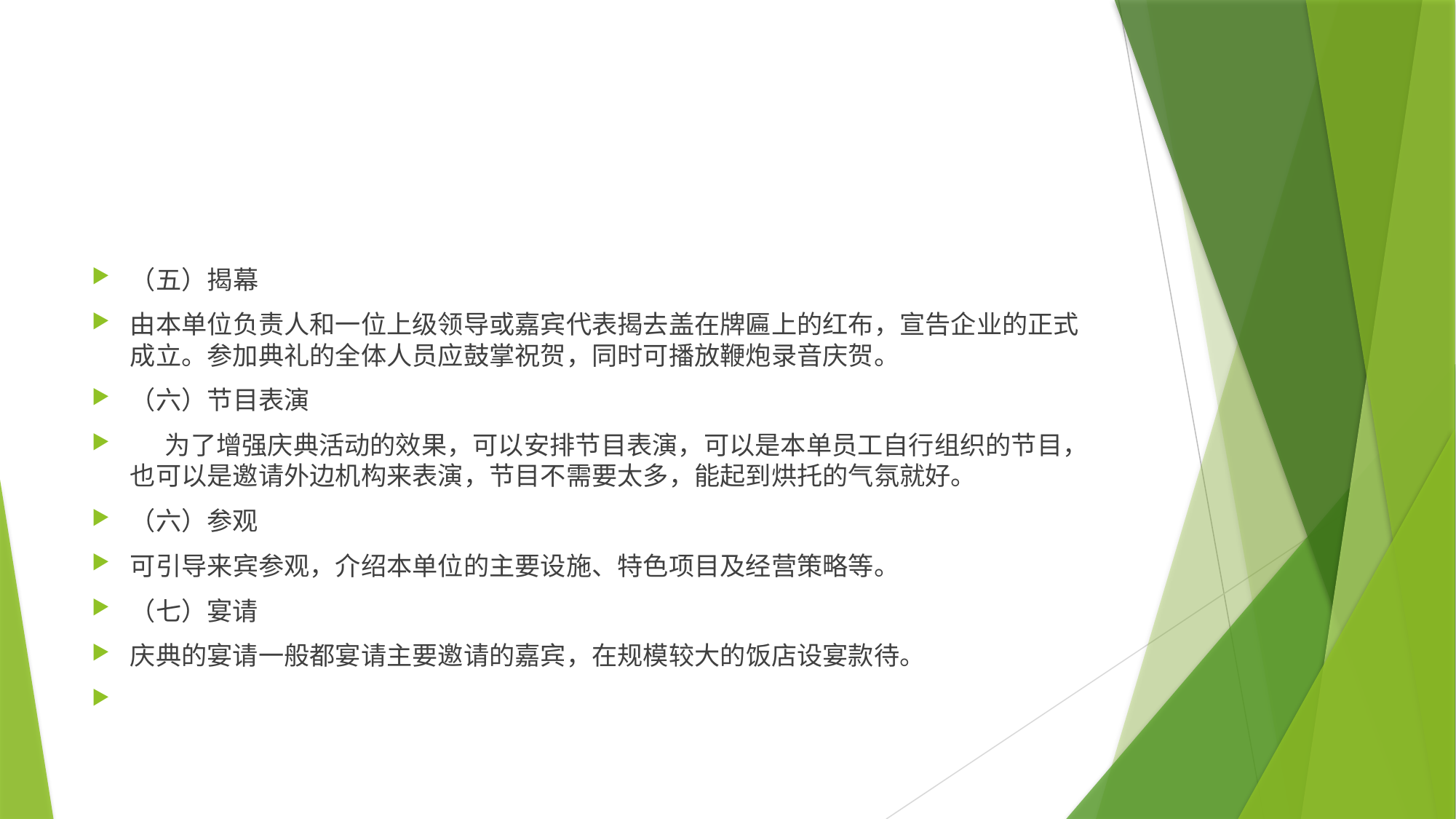

#
（五）揭幕
由本单位负责人和一位上级领导或嘉宾代表揭去盖在牌匾上的红布，宣告企业的正式成立。参加典礼的全体人员应鼓掌祝贺，同时可播放鞭炮录音庆贺。
（六）节目表演
     为了增强庆典活动的效果，可以安排节目表演，可以是本单员工自行组织的节目，也可以是邀请外边机构来表演，节目不需要太多，能起到烘托的气氛就好。
（六）参观
可引导来宾参观，介绍本单位的主要设施、特色项目及经营策略等。
（七）宴请
庆典的宴请一般都宴请主要邀请的嘉宾，在规模较大的饭店设宴款待。